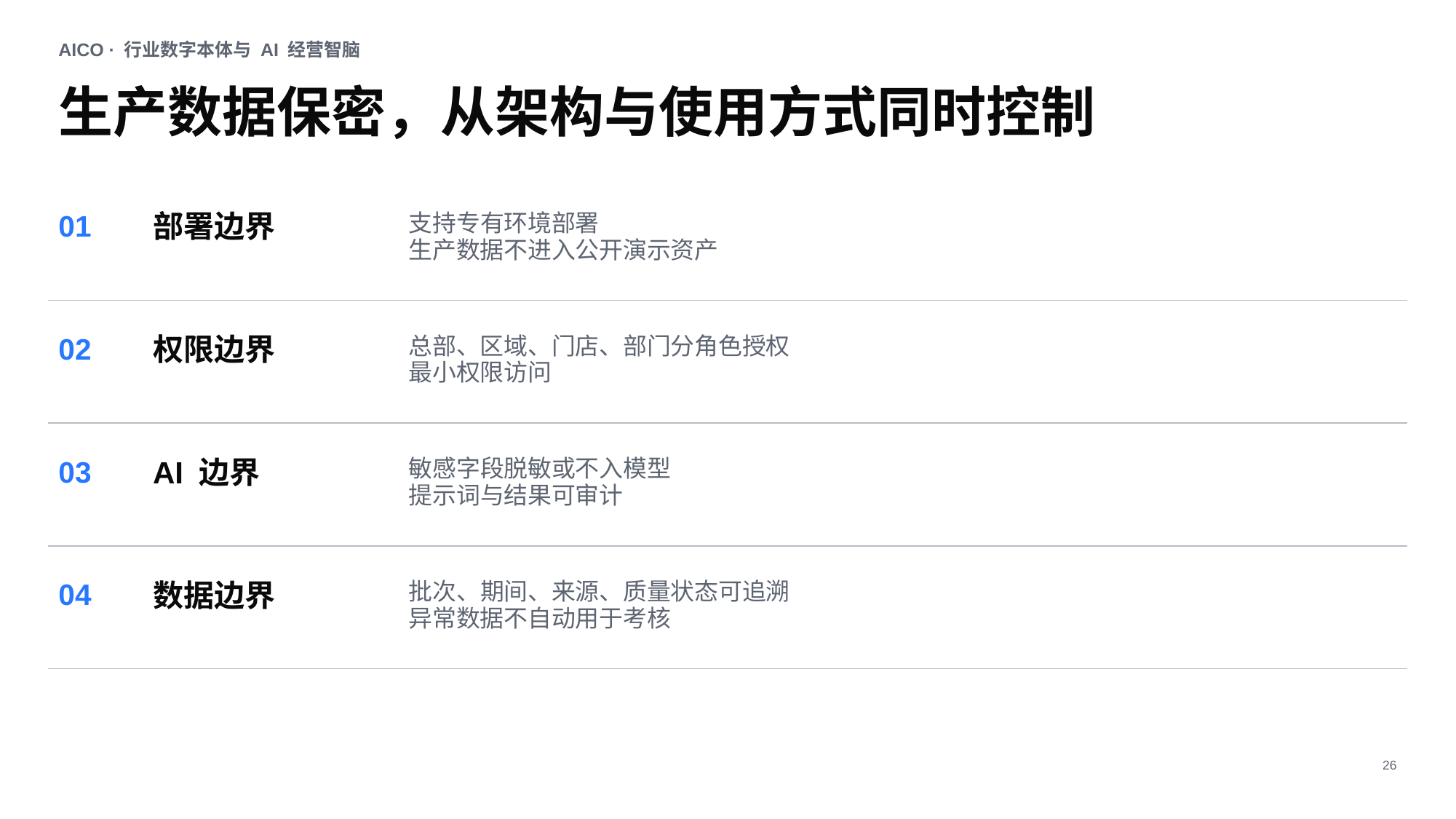

AICO · 行业数字本体与 AI 经营智脑
生产数据保密，从架构与使用方式同时控制
01
部署边界
支持专有环境部署
生产数据不进入公开演示资产
02
权限边界
总部、区域、门店、部门分角色授权
最小权限访问
03
AI 边界
敏感字段脱敏或不入模型
提示词与结果可审计
04
数据边界
批次、期间、来源、质量状态可追溯
异常数据不自动用于考核
26